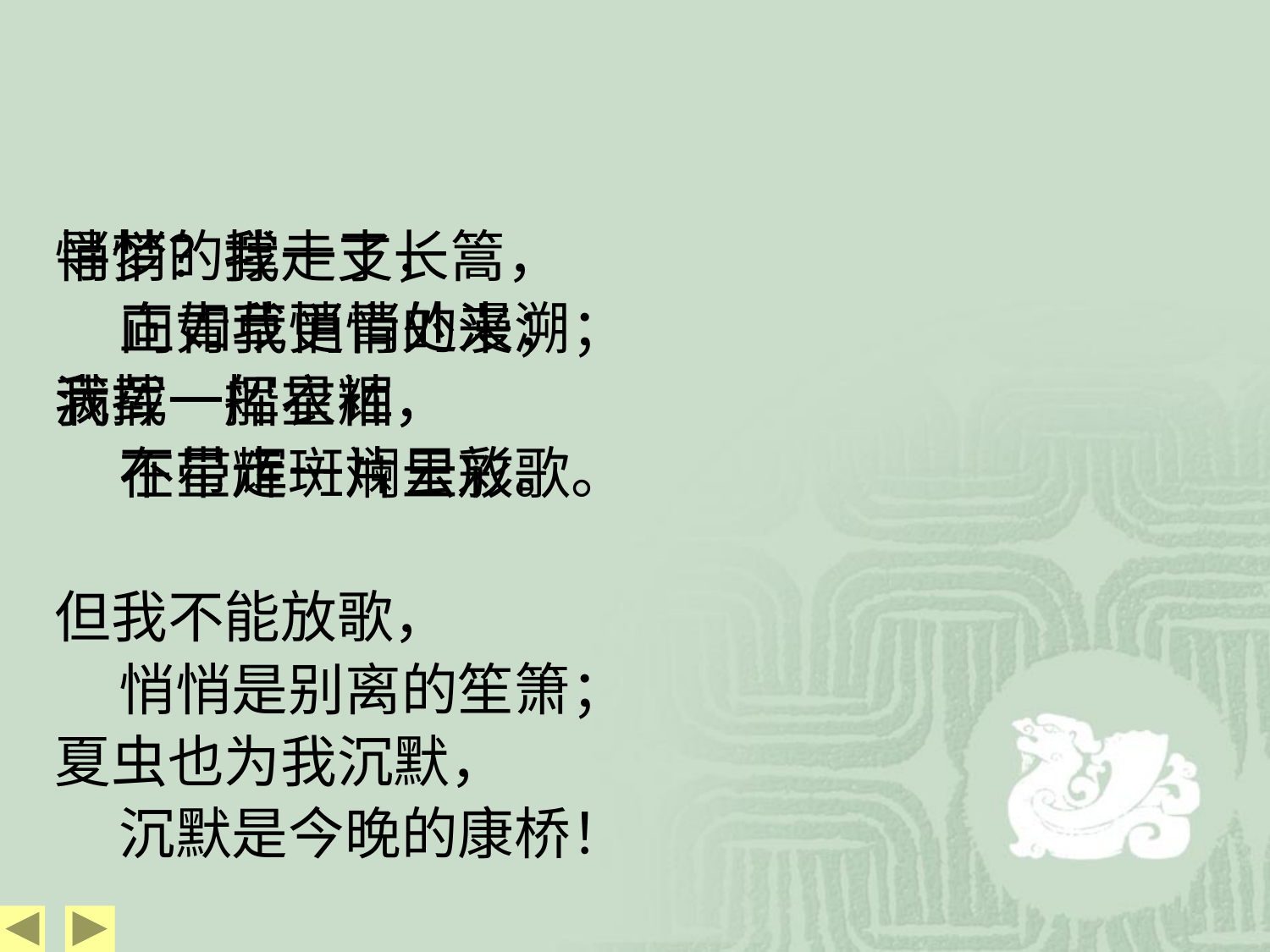

寻梦？撑一支长篙，
    向青草更青处漫溯；
满载一船星辉，
    在星辉斑斓里放歌。

但我不能放歌，
    悄悄是别离的笙箫；
夏虫也为我沉默，
    沉默是今晚的康桥！
悄悄的我走了，
    正如我悄悄的来；
我挥一挥衣袖，
    不带走一片云彩。